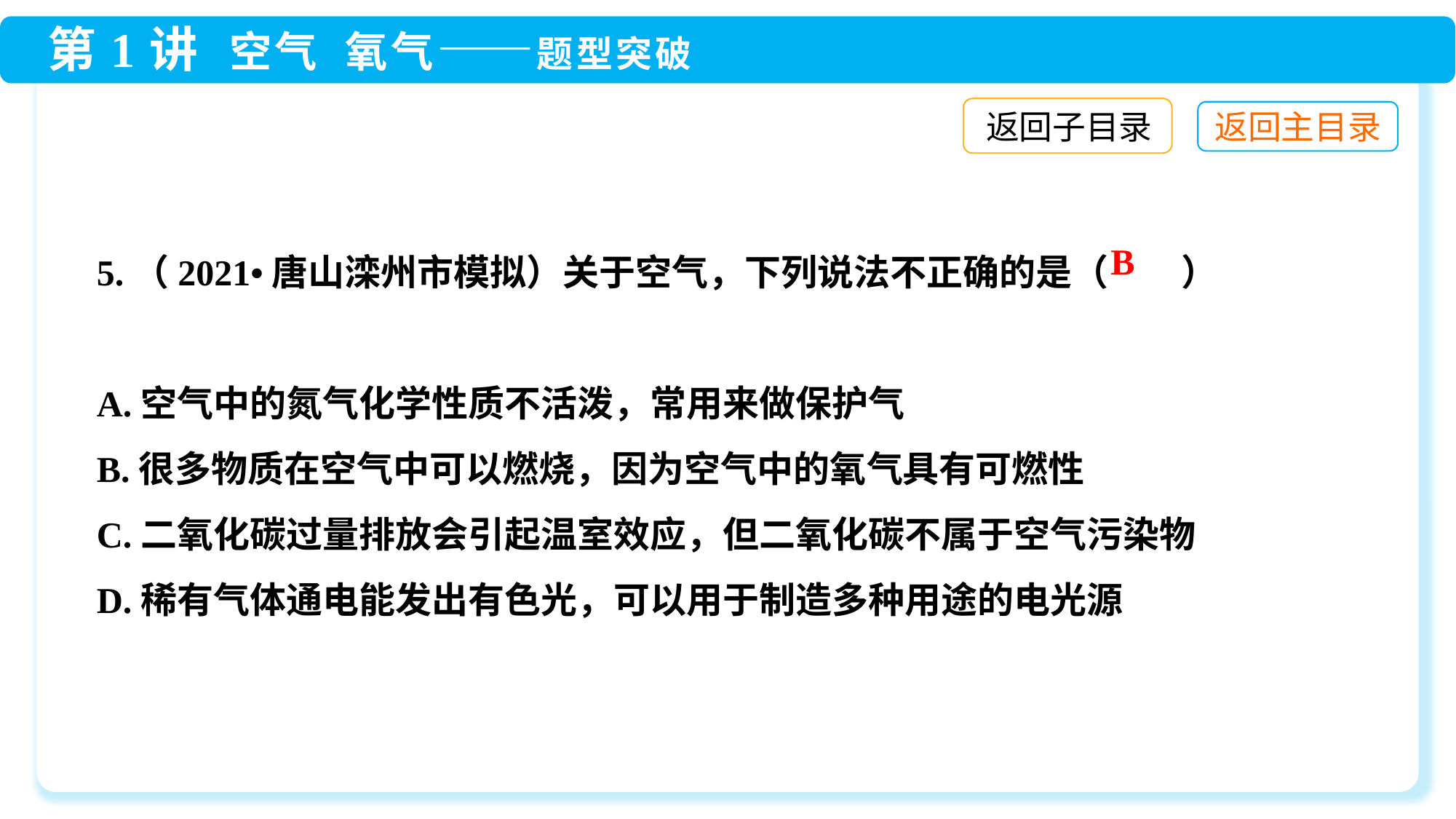

返回子目录
5.（2021•唐山滦州市模拟）关于空气，下列说法不正确的是（　　）

A.空气中的氮气化学性质不活泼，常用来做保护气
B.很多物质在空气中可以燃烧，因为空气中的氧气具有可燃性
C.二氧化碳过量排放会引起温室效应，但二氧化碳不属于空气污染物
D.稀有气体通电能发出有色光，可以用于制造多种用途的电光源
B